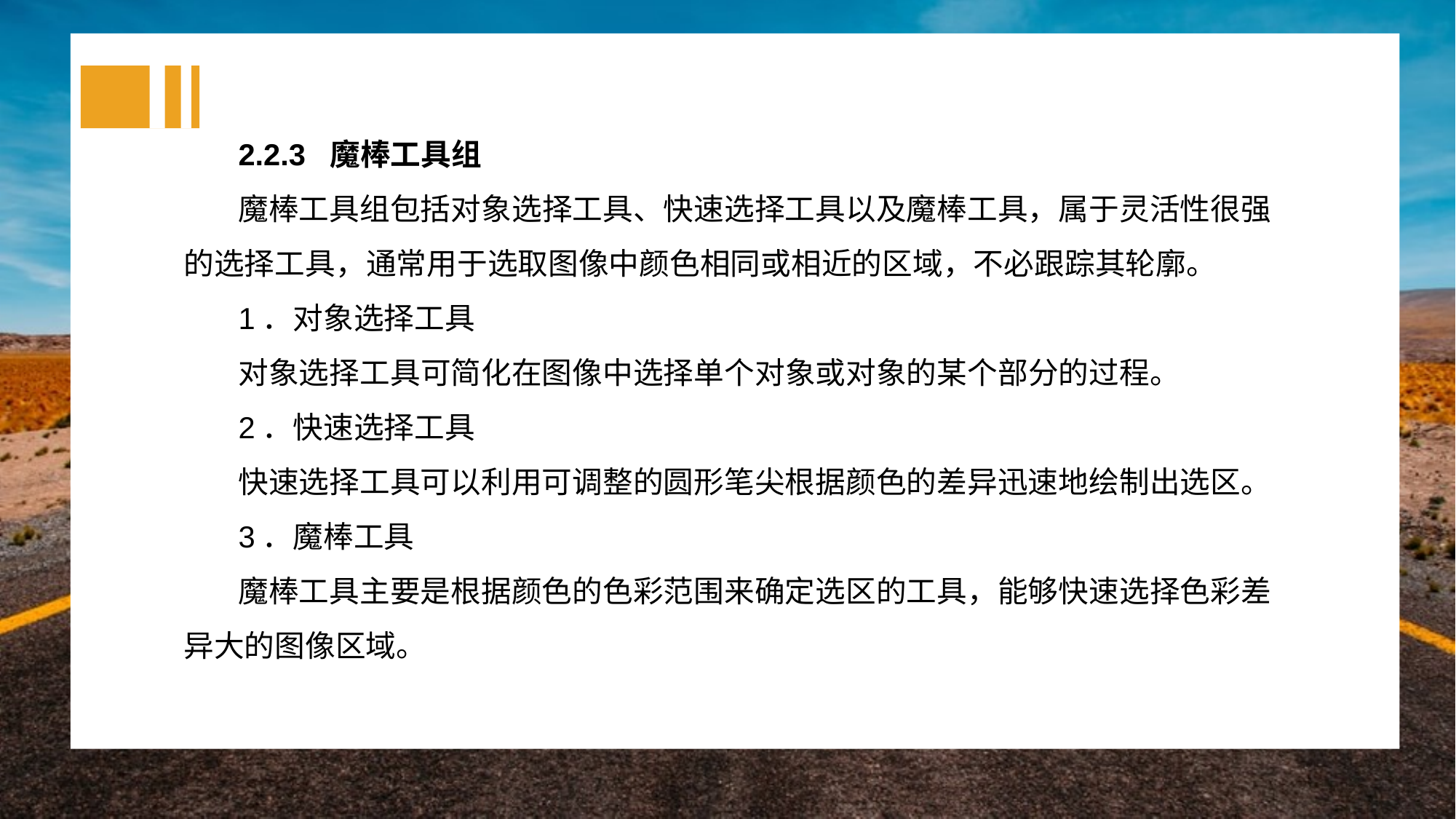

2.2.3  魔棒工具组
魔棒工具组包括对象选择工具、快速选择工具以及魔棒工具，属于灵活性很强的选择工具，通常用于选取图像中颜色相同或相近的区域，不必跟踪其轮廓。
1．对象选择工具
对象选择工具可简化在图像中选择单个对象或对象的某个部分的过程。
2．快速选择工具
快速选择工具可以利用可调整的圆形笔尖根据颜色的差异迅速地绘制出选区。
3．魔棒工具
魔棒工具主要是根据颜色的色彩范围来确定选区的工具，能够快速选择色彩差异大的图像区域。